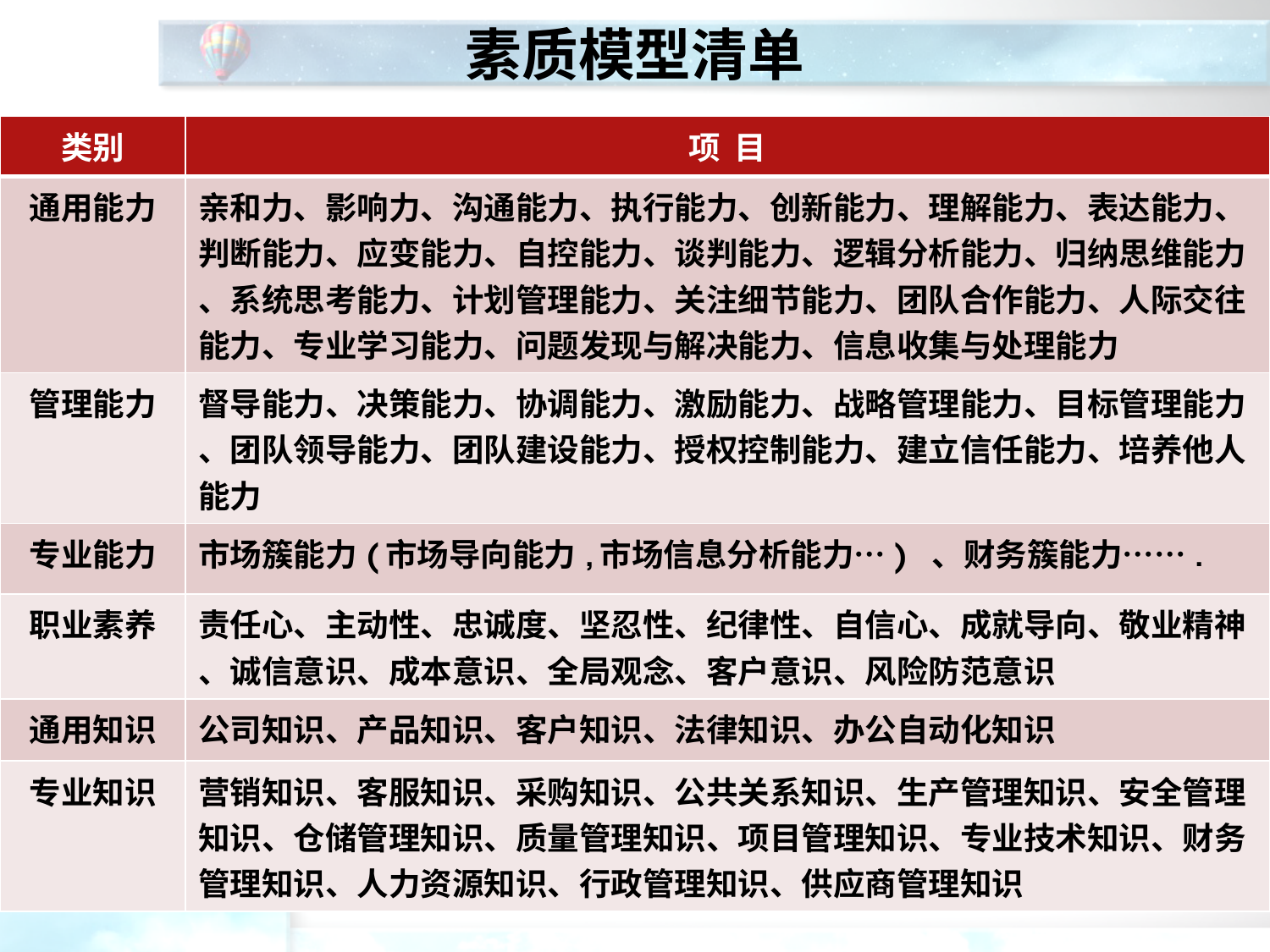

素质模型清单
| 类别 | 项 目 |
| --- | --- |
| 通用能力 | 亲和力、影响力、沟通能力、执行能力、创新能力、理解能力、表达能力、 判断能力、应变能力、自控能力、谈判能力、逻辑分析能力、归纳思维能力 、系统思考能力、计划管理能力、关注细节能力、团队合作能力、人际交往 能力、专业学习能力、问题发现与解决能力、信息收集与处理能力 |
| 管理能力 | 督导能力、决策能力、协调能力、激励能力、战略管理能力、目标管理能力 、团队领导能力、团队建设能力、授权控制能力、建立信任能力、培养他人 能力 |
| 专业能力 | 市场簇能力(市场导向能力,市场信息分析能力…) 、财务簇能力……. |
| 职业素养 | 责任心、主动性、忠诚度、坚忍性、纪律性、自信心、成就导向、敬业精神 、诚信意识、成本意识、全局观念、客户意识、风险防范意识 |
| 通用知识 | 公司知识、产品知识、客户知识、法律知识、办公自动化知识 |
| 专业知识 | 营销知识、客服知识、采购知识、公共关系知识、生产管理知识、安全管理 知识、仓储管理知识、质量管理知识、项目管理知识、专业技术知识、财务 管理知识、人力资源知识、行政管理知识、供应商管理知识 |